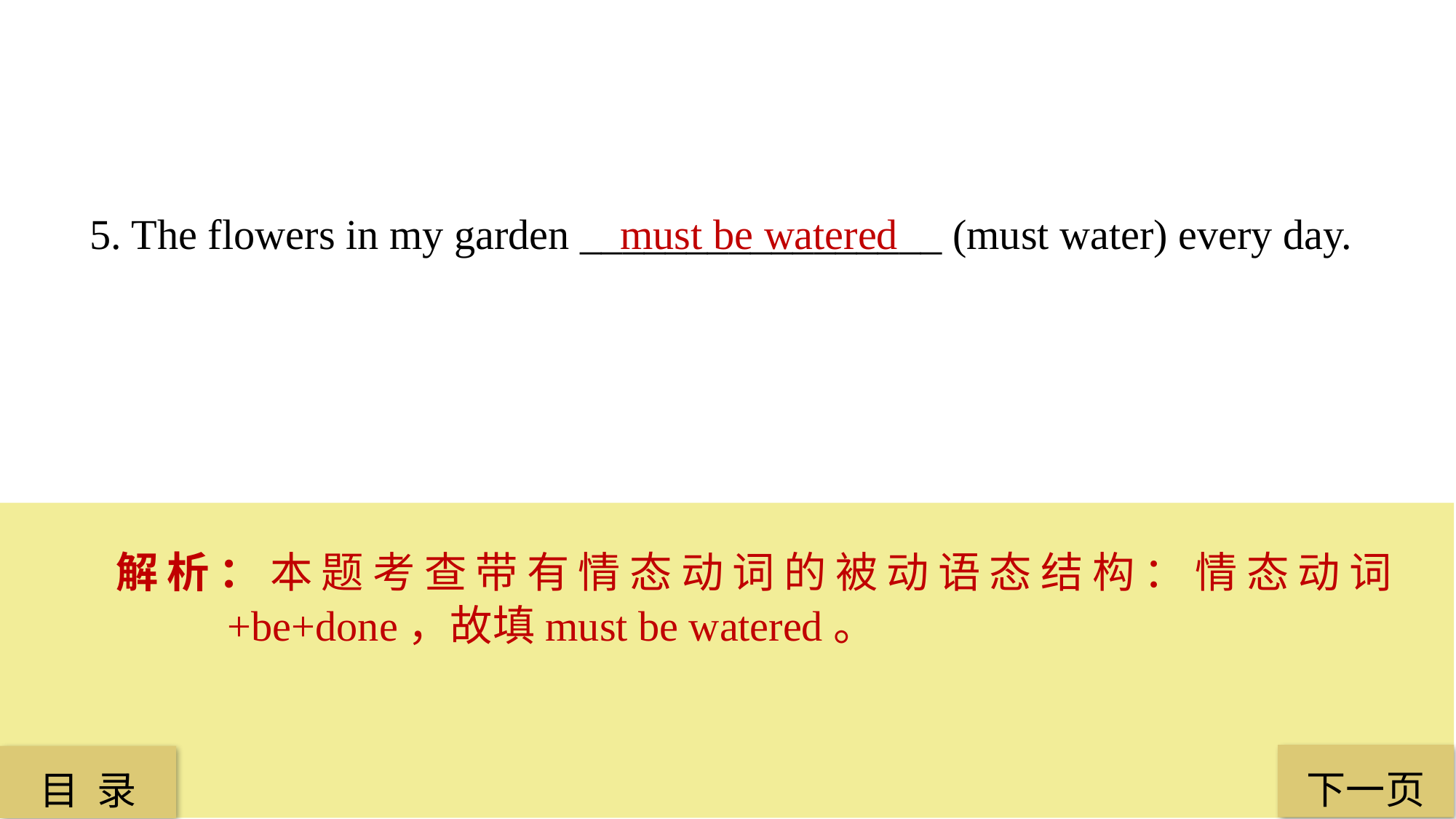

5. The flowers in my garden _________________ (must water) every day.
 must be watered
解析：本题考查带有情态动词的被动语态结构：情态动词 +be+done，故填must be watered。